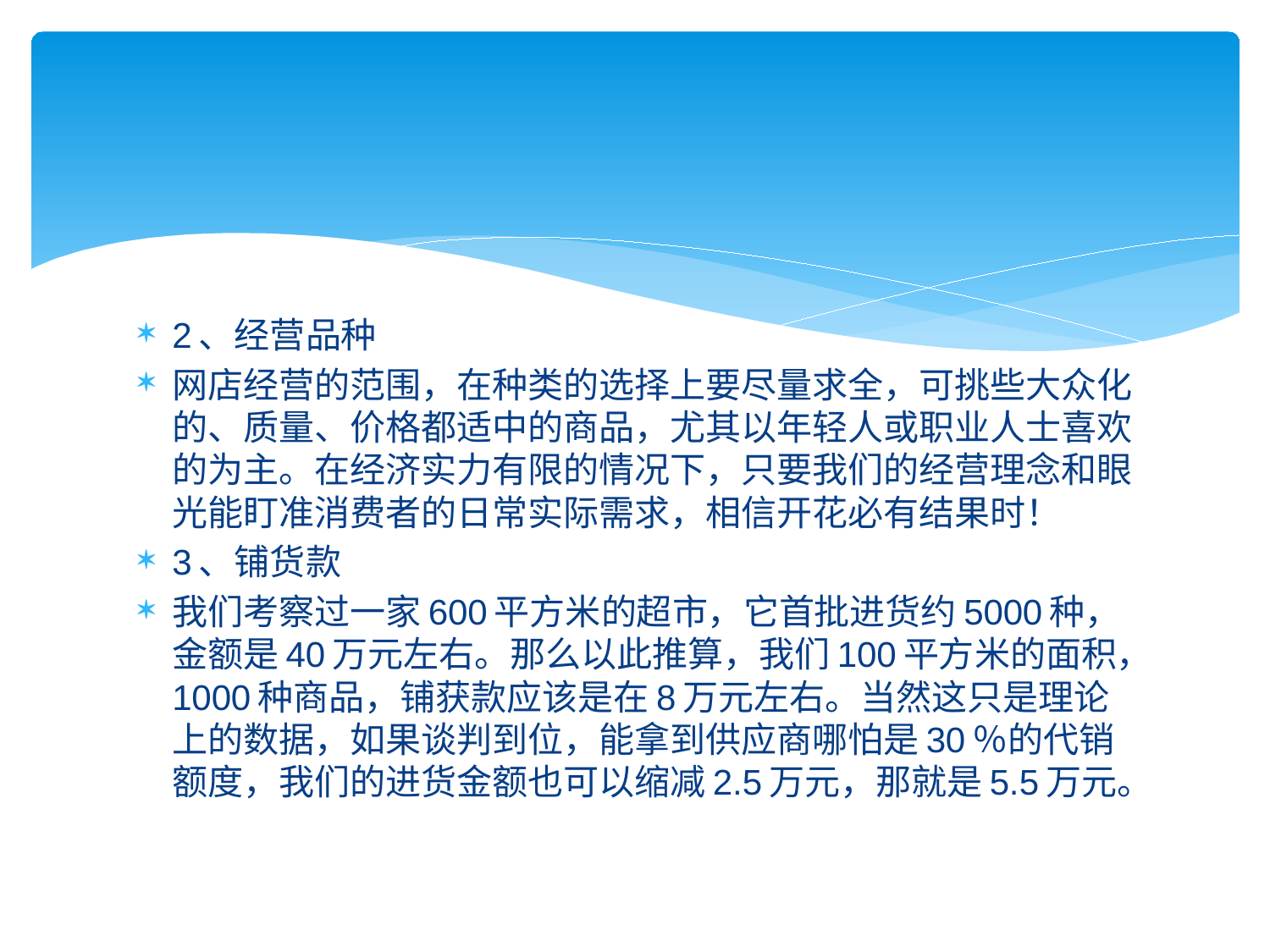

2、经营品种
网店经营的范围，在种类的选择上要尽量求全，可挑些大众化的、质量、价格都适中的商品，尤其以年轻人或职业人士喜欢的为主。在经济实力有限的情况下，只要我们的经营理念和眼光能盯准消费者的日常实际需求，相信开花必有结果时！
3、铺货款
我们考察过一家600平方米的超市，它首批进货约5000种，金额是40万元左右。那么以此推算，我们100平方米的面积，1000种商品，铺获款应该是在8万元左右。当然这只是理论上的数据，如果谈判到位，能拿到供应商哪怕是30％的代销额度，我们的进货金额也可以缩减2.5万元，那就是5.5万元。